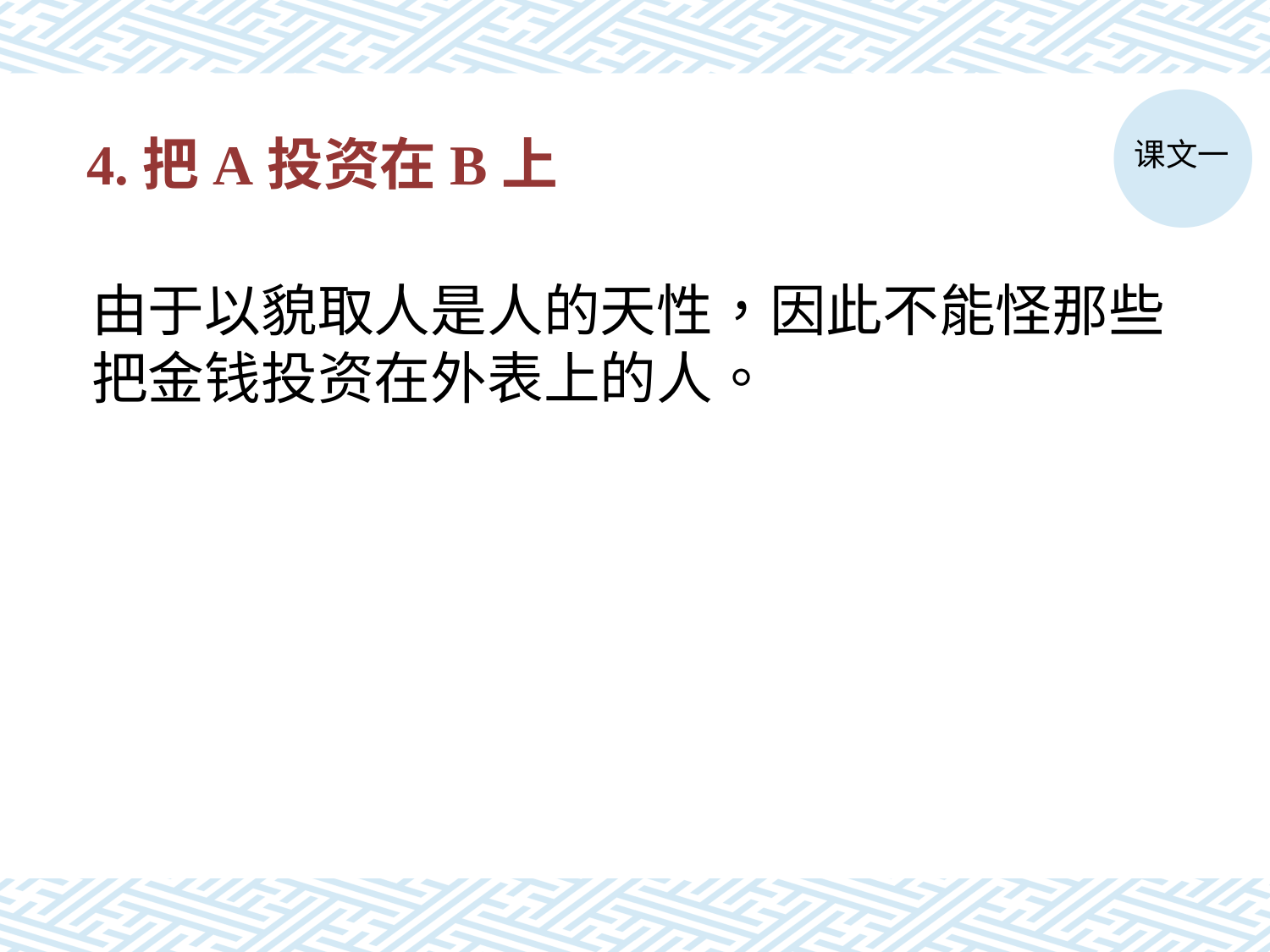

课文一
# 4.把A投资在B上
由于以貌取人是人的天性，因此不能怪那些把金钱投资在外表上的人。